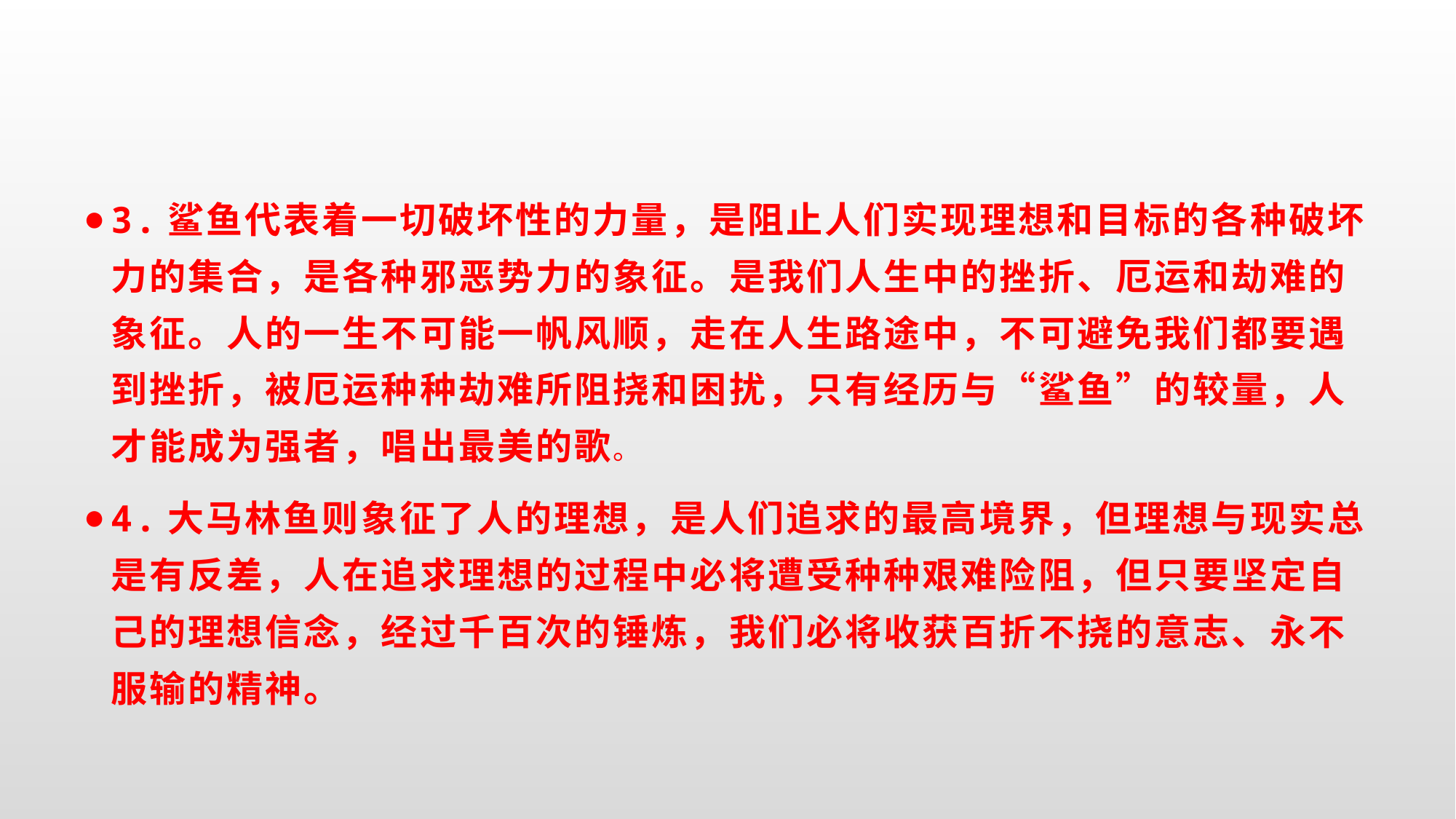

3.鲨鱼代表着一切破坏性的力量，是阻止人们实现理想和目标的各种破坏力的集合，是各种邪恶势力的象征。是我们人生中的挫折、厄运和劫难的象征。人的一生不可能一帆风顺，走在人生路途中，不可避免我们都要遇到挫折，被厄运种种劫难所阻挠和困扰，只有经历与“鲨鱼”的较量，人才能成为强者，唱出最美的歌。
4.大马林鱼则象征了人的理想，是人们追求的最高境界，但理想与现实总是有反差，人在追求理想的过程中必将遭受种种艰难险阻，但只要坚定自己的理想信念，经过千百次的锤炼，我们必将收获百折不挠的意志、永不服输的精神。